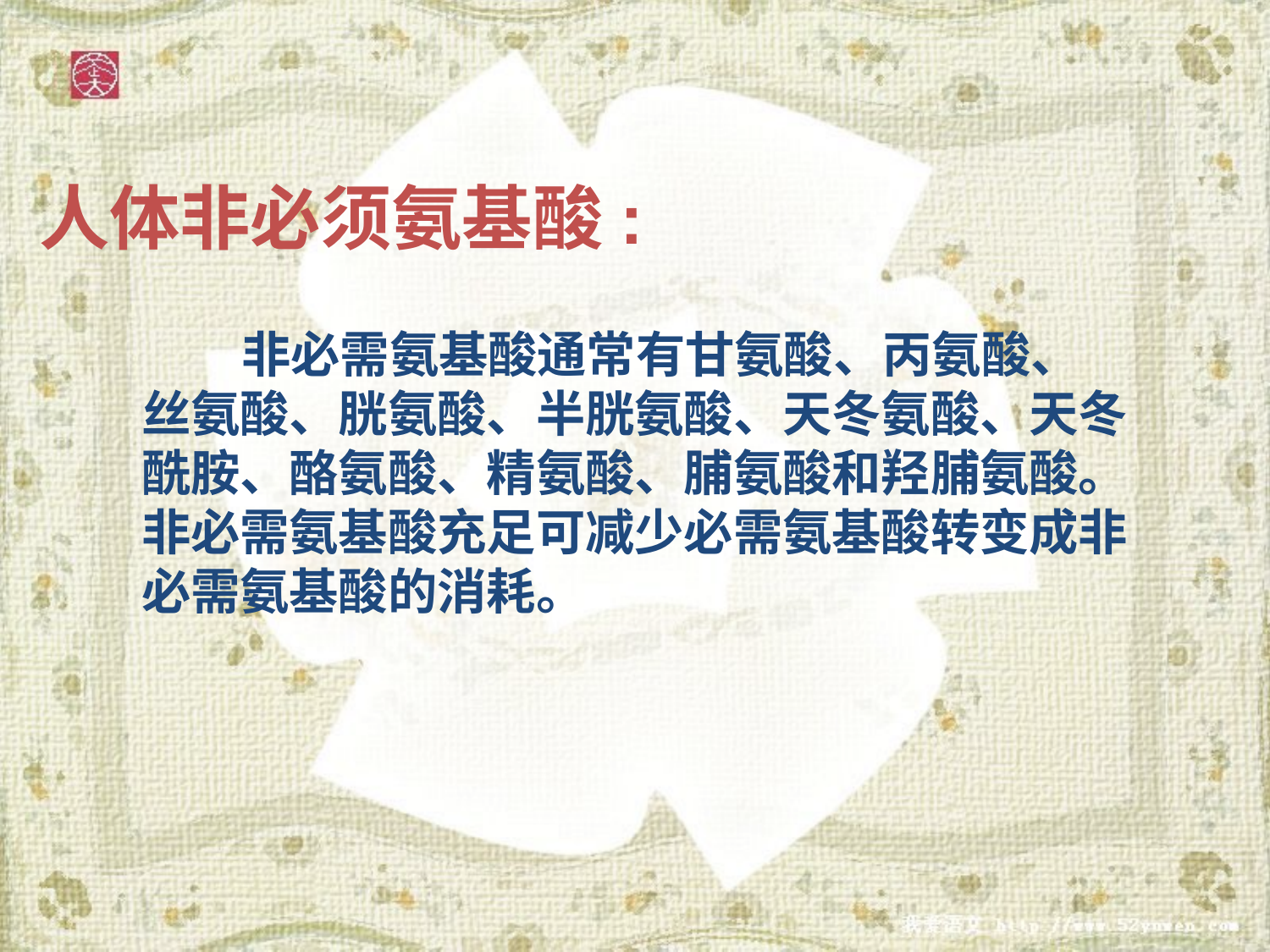

人体非必须氨基酸:
        非必需氨基酸通常有甘氨酸、丙氨酸、丝氨酸、胱氨酸、半胱氨酸、天冬氨酸、天冬酰胺、酪氨酸、精氨酸、脯氨酸和羟脯氨酸。非必需氨基酸充足可减少必需氨基酸转变成非必需氨基酸的消耗。